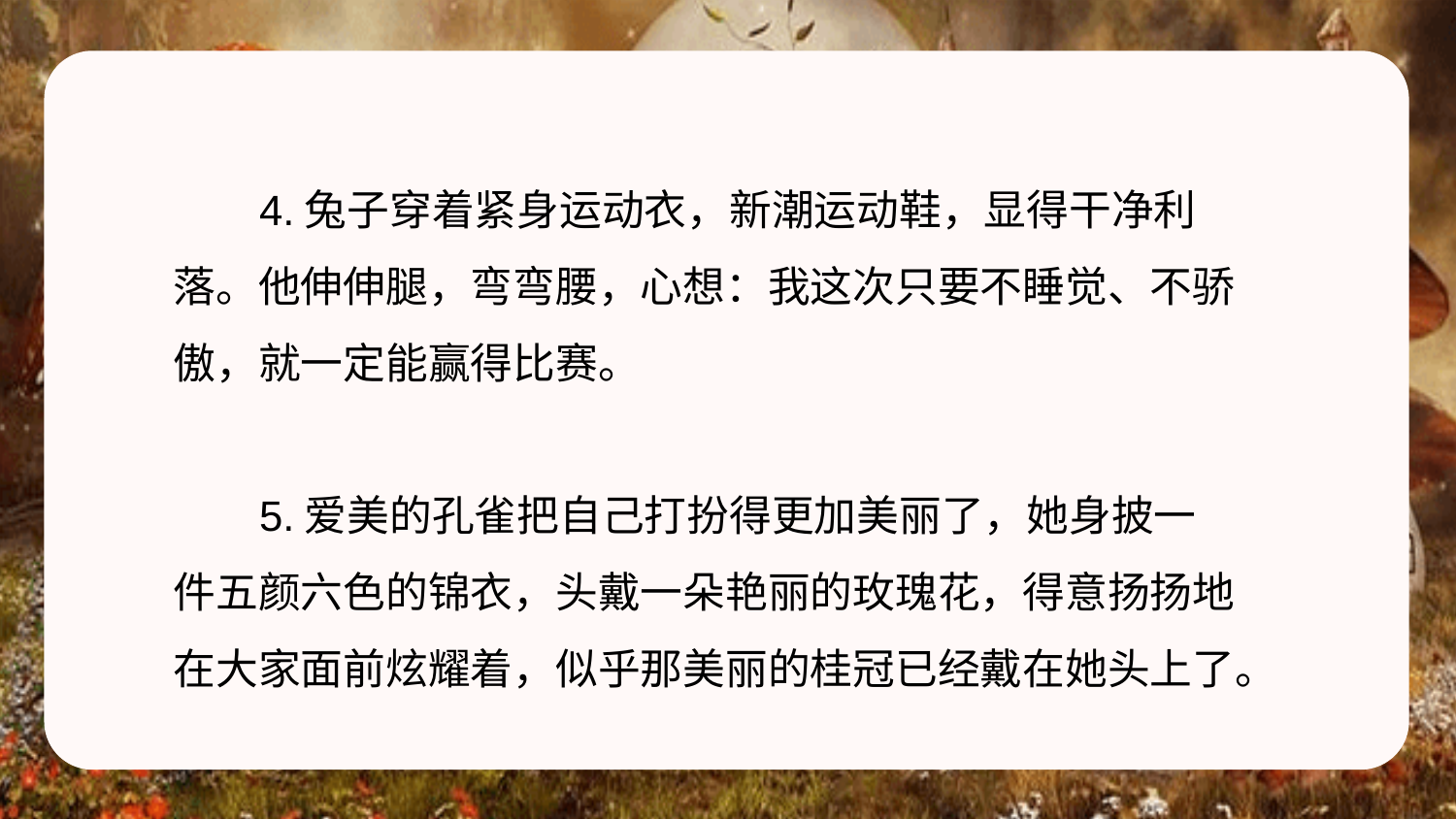

4.兔子穿着紧身运动衣，新潮运动鞋，显得干净利落。他伸伸腿，弯弯腰，心想：我这次只要不睡觉、不骄傲，就一定能赢得比赛。

5.爱美的孔雀把自己打扮得更加美丽了，她身披一件五颜六色的锦衣，头戴一朵艳丽的玫瑰花，得意扬扬地在大家面前炫耀着，似乎那美丽的桂冠已经戴在她头上了。